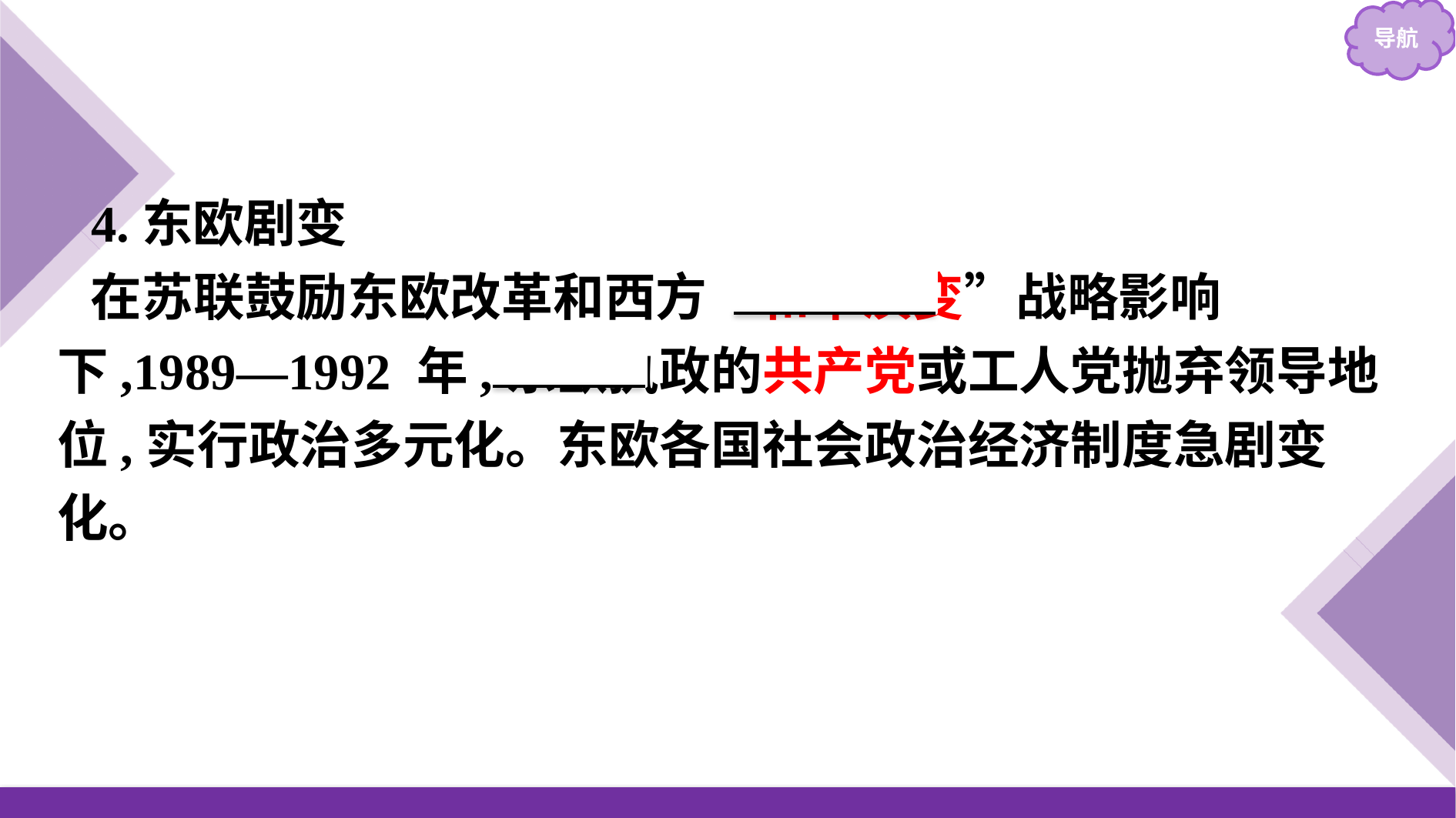

4.东欧剧变
在苏联鼓励东欧改革和西方“和平演变”战略影响下,1989—1992 年,东欧执政的共产党或工人党抛弃领导地位,实行政治多元化。东欧各国社会政治经济制度急剧变化。